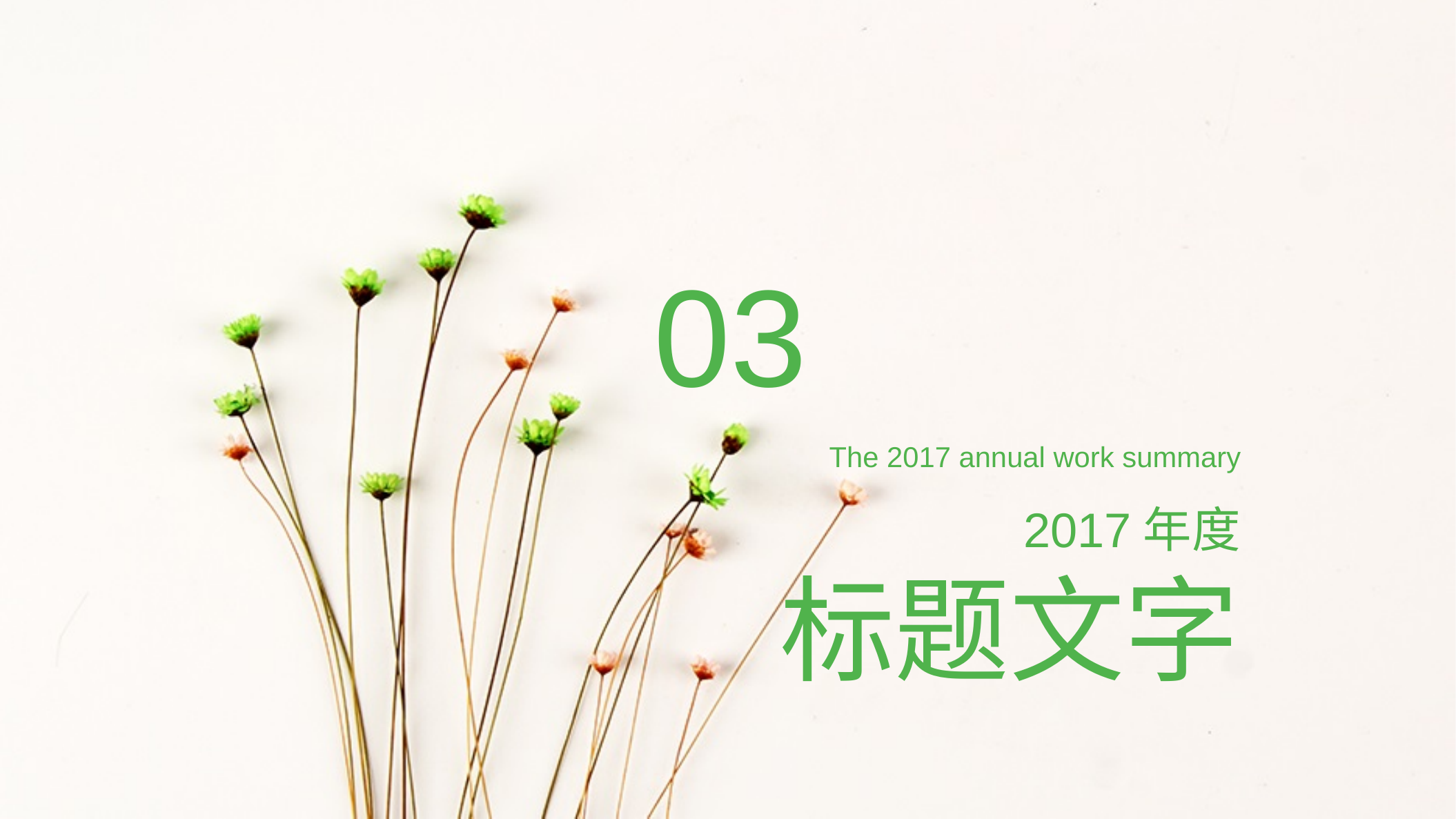

03
The 2017 annual work summary
2017年度
标题文字